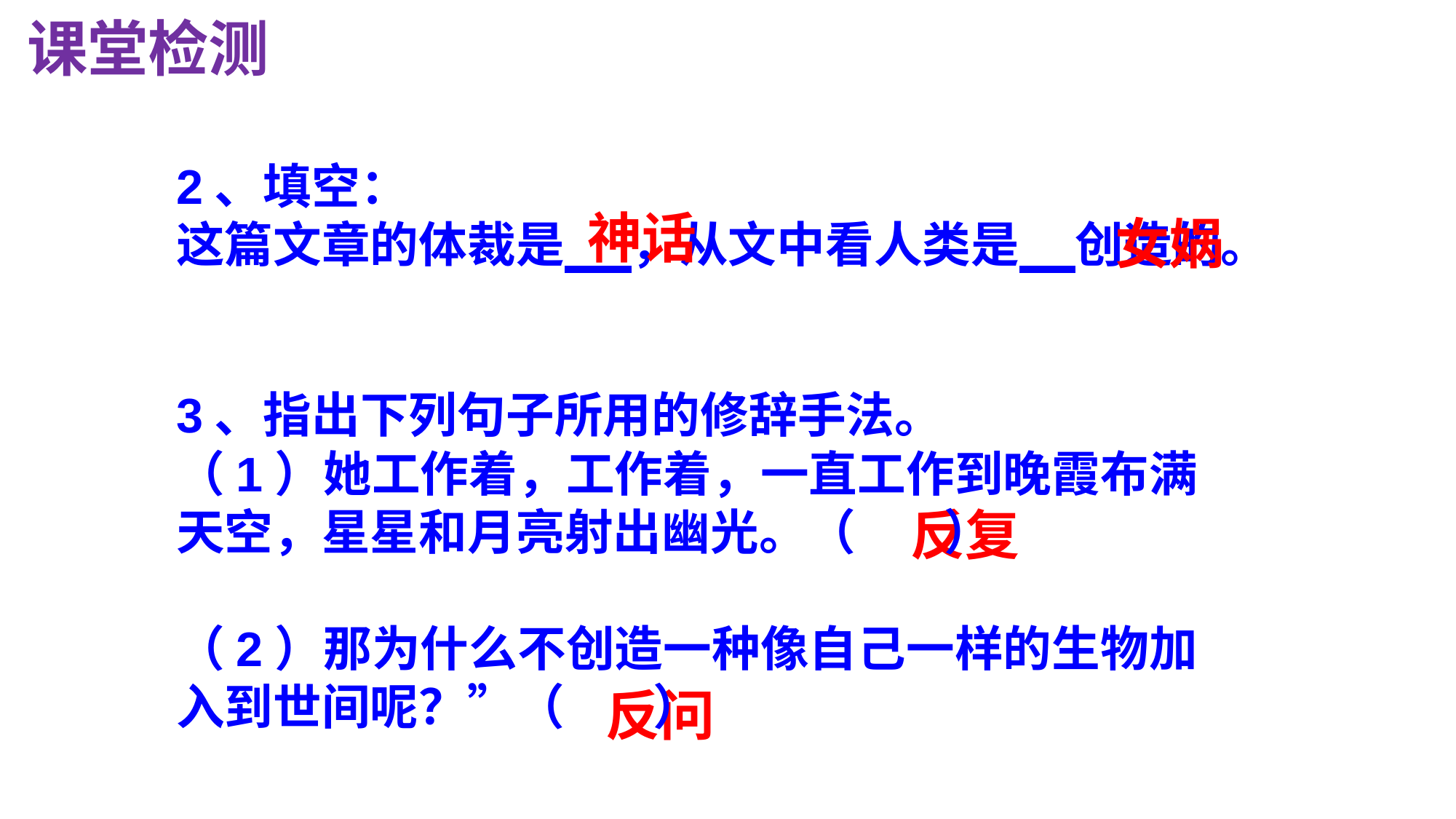

课堂检测
2、填空：
这篇文章的体裁是      ，从文中看人类是     创造的。

  神话
  女娲
3、指出下列句子所用的修辞手法。
（1）她工作着，工作着，一直工作到晚霞布满天空，星星和月亮射出幽光。（        ）

（2）那为什么不创造一种像自己一样的生物加入到世间呢？”（        ）
  反复
 反问